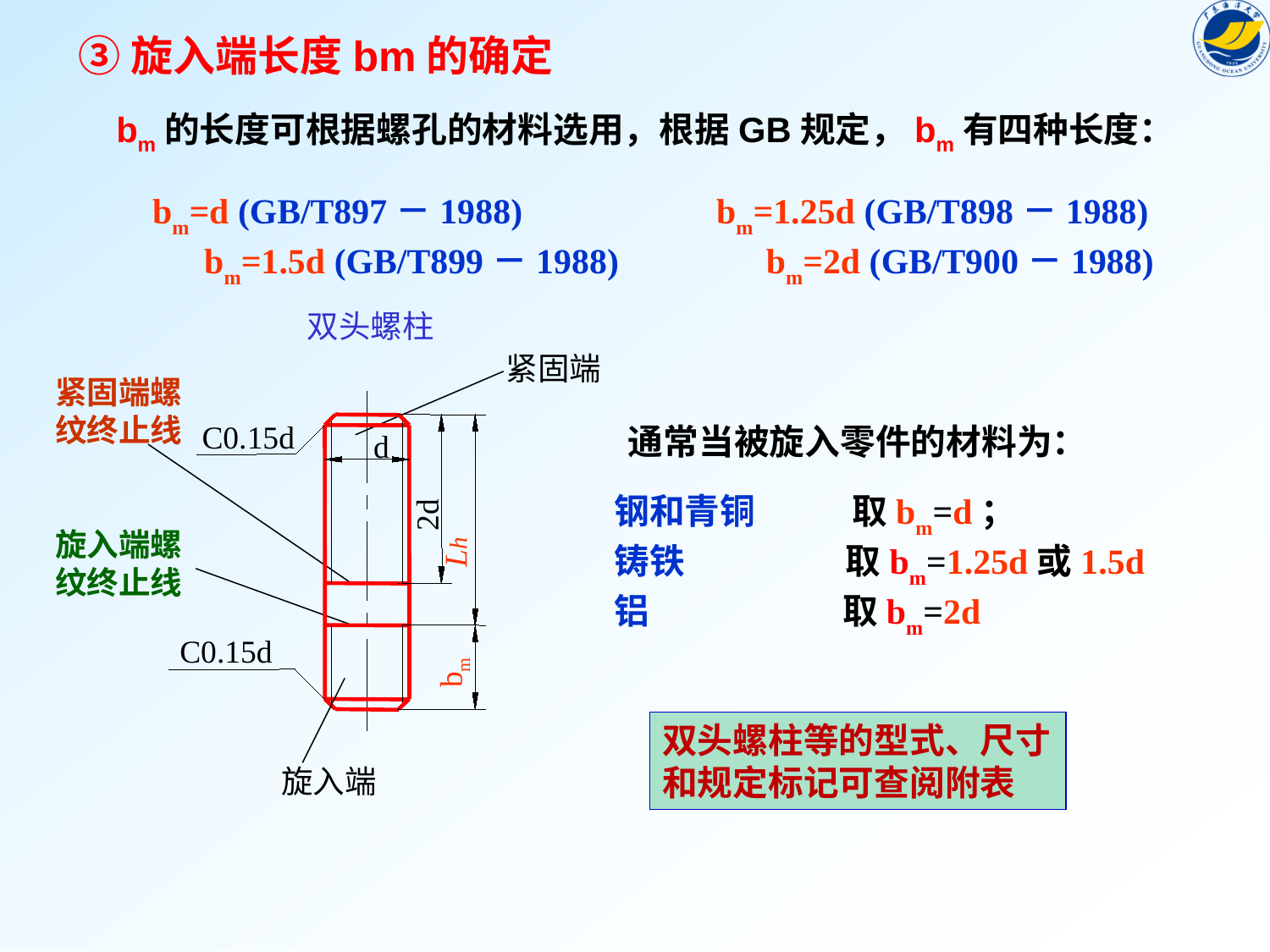

③旋入端长度bm的确定

bm的长度可根据螺孔的材料选用，根据GB规定，bm有四种长度：
bm=d (GB/T897－1988)　　　　　bm=1.25d (GB/T898－1988)
　 bm=1.5d (GB/T899－1988)　　　   bm=2d (GB/T900－1988)
双头螺柱
紧固端

C0.15d

d

2d
Lh

C0.15d

bm

旋入端

紧固端螺
纹终止线
通常当被旋入零件的材料为：

钢和青铜            取bm=d；
铸铁                    取bm=1.25d或1.5d
铝                        取bm=2d
旋入端螺
纹终止线

双头螺柱等的型式、尺寸和规定标记可查阅附表